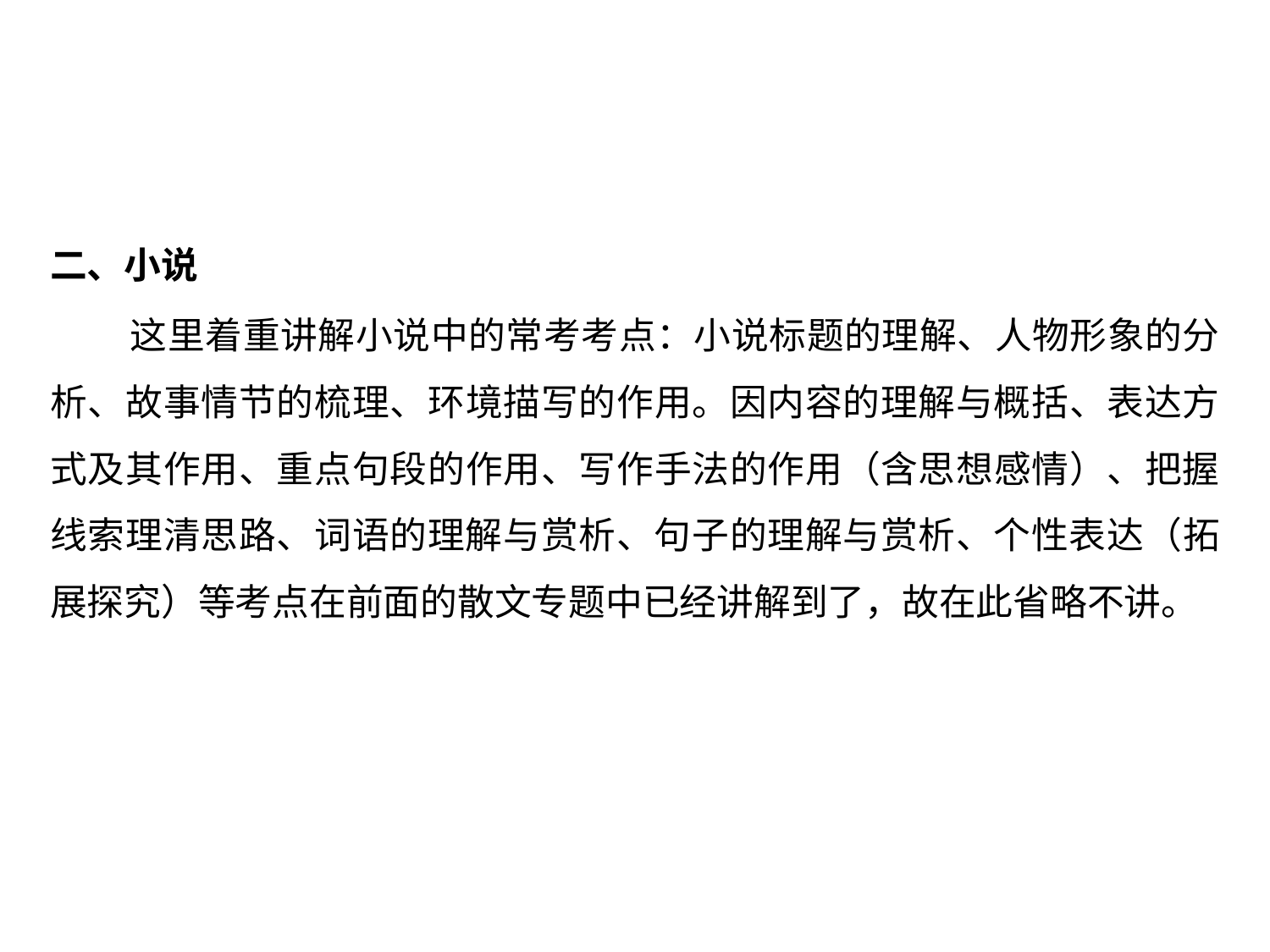

二、小说
        这里着重讲解小说中的常考考点：小说标题的理解、人物形象的分析、故事情节的梳理、环境描写的作用。因内容的理解与概括、表达方式及其作用、重点句段的作用、写作手法的作用（含思想感情）、把握线索理清思路、词语的理解与赏析、句子的理解与赏析、个性表达（拓展探究）等考点在前面的散文专题中已经讲解到了，故在此省略不讲。